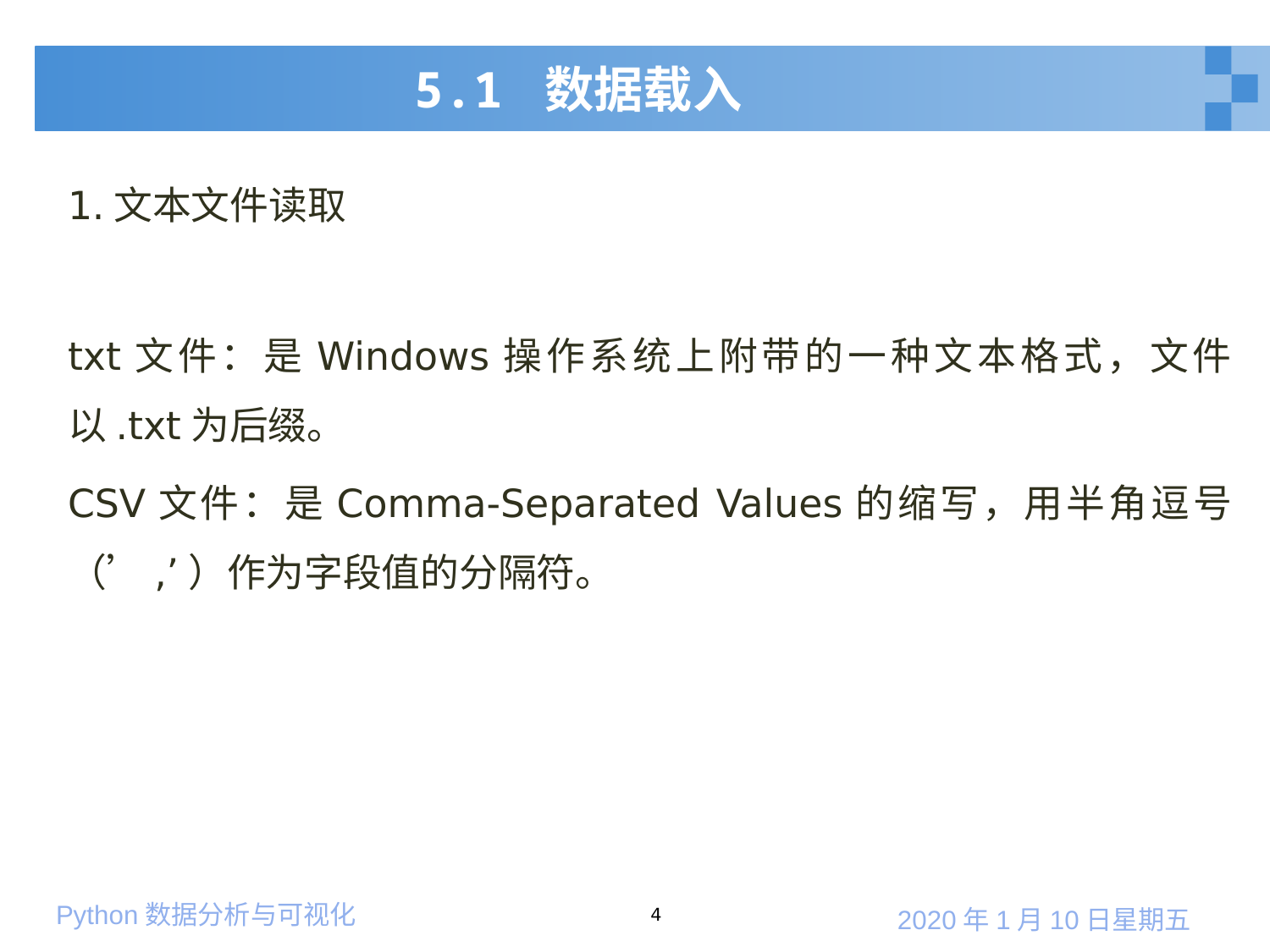

# 5.1 数据载入
1.文本文件读取

txt文件：是Windows操作系统上附带的一种文本格式，文件以.txt为后缀。
CSV文件：是Comma-Separated Values的缩写，用半角逗号（’,’）作为字段值的分隔符。
4
2020年1月10日星期五